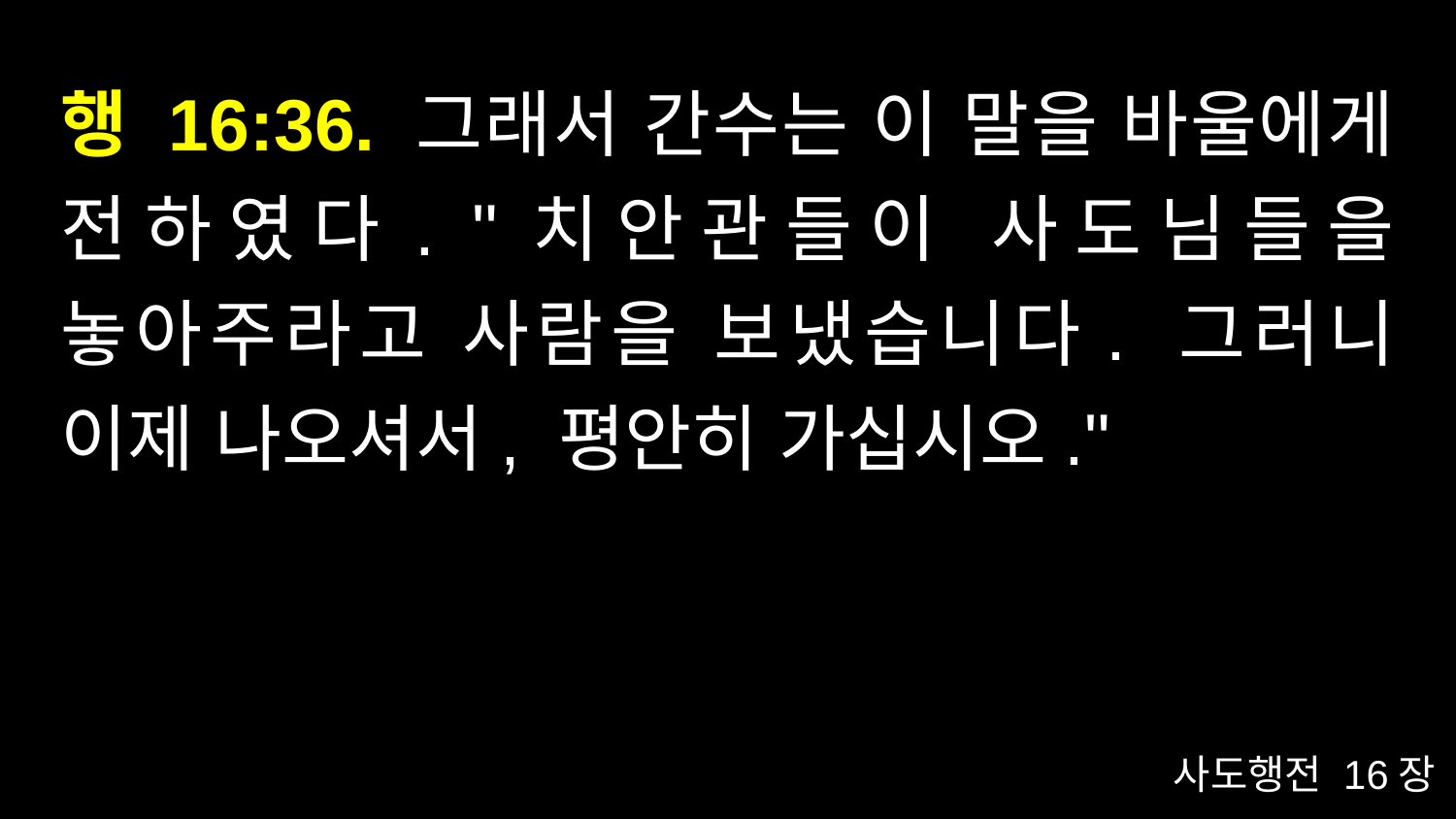

# 행 16:36. 그래서 간수는 이 말을 바울에게 전하였다. "치안관들이 사도님들을 놓아주라고 사람을 보냈습니다. 그러니 이제 나오셔서, 평안히 가십시오."
사도행전 16장